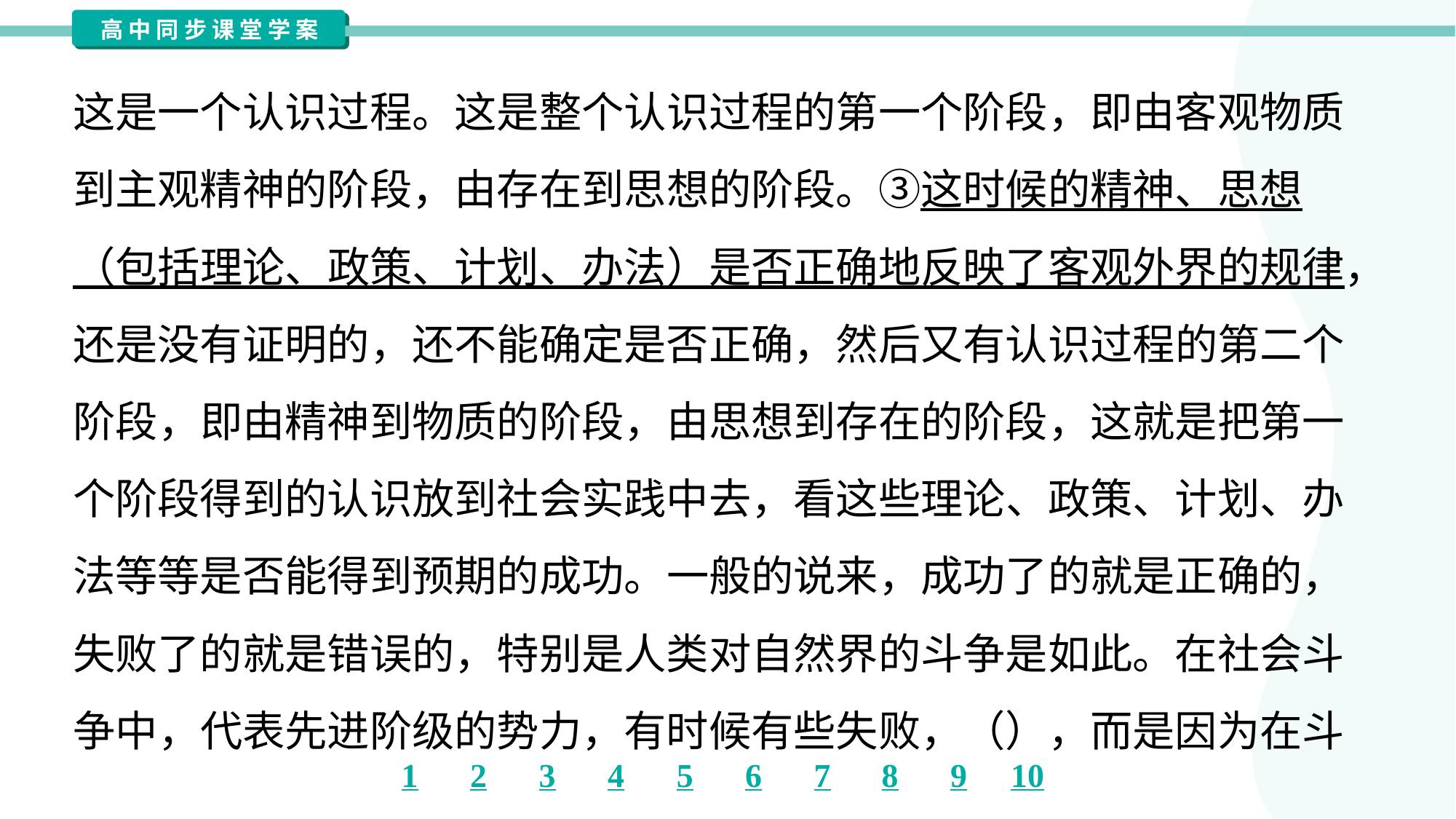

这是一个认识过程。这是整个认识过程的第一个阶段，即由客观物质
到主观精神的阶段，由存在到思想的阶段。③这时候的精神、思想
（包括理论、政策、计划、办法）是否正确地反映了客观外界的规律，
还是没有证明的，还不能确定是否正确，然后又有认识过程的第二个
阶段，即由精神到物质的阶段，由思想到存在的阶段，这就是把第一
个阶段得到的认识放到社会实践中去，看这些理论、政策、计划、办
法等等是否能得到预期的成功。一般的说来，成功了的就是正确的，
失败了的就是错误的，特别是人类对自然界的斗争是如此。在社会斗
争中，代表先进阶级的势力，有时候有些失败，（），而是因为在斗